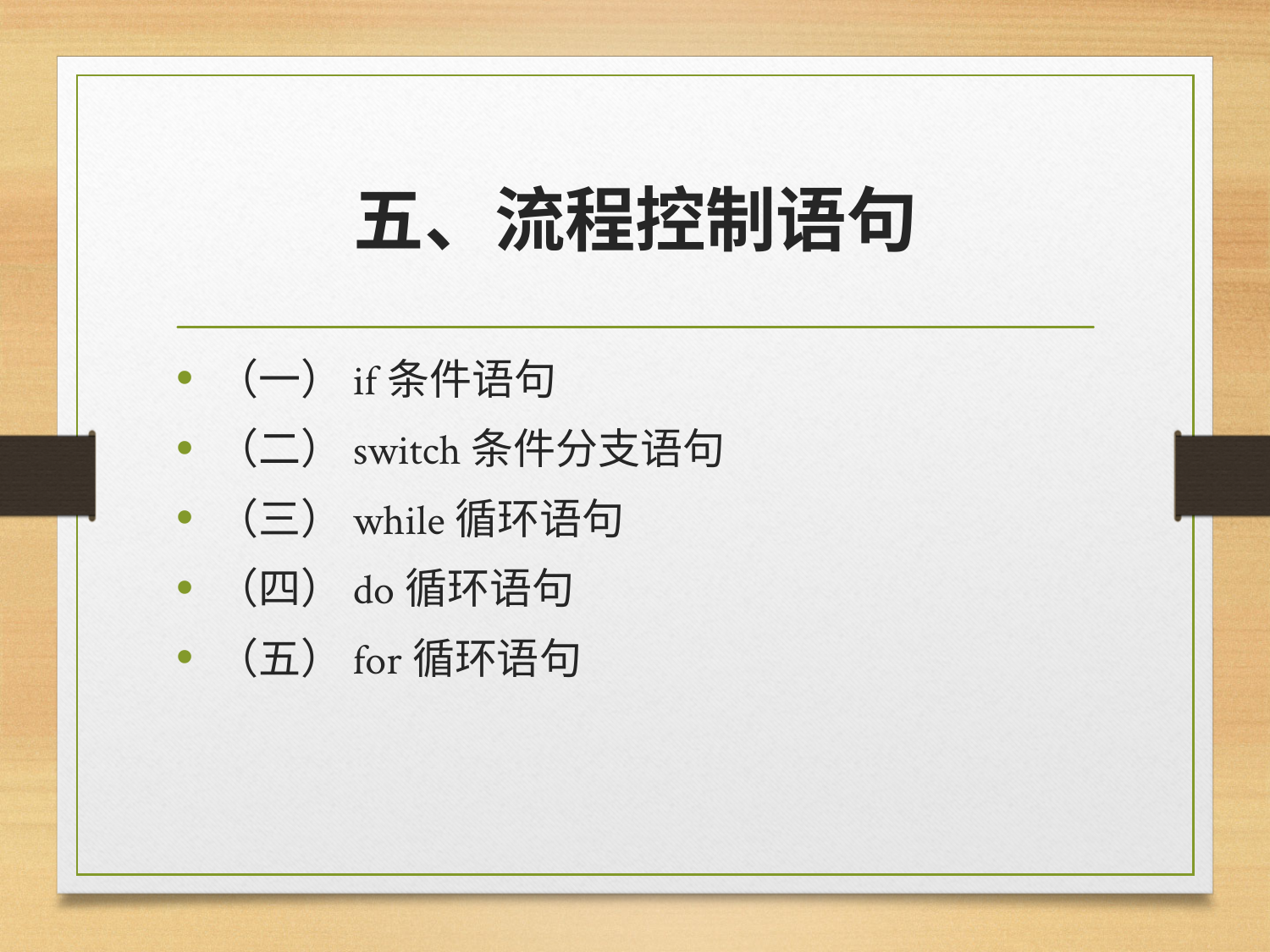

# 五、流程控制语句
（一）if条件语句
（二）switch条件分支语句
（三）while循环语句
（四）do循环语句
（五）for循环语句